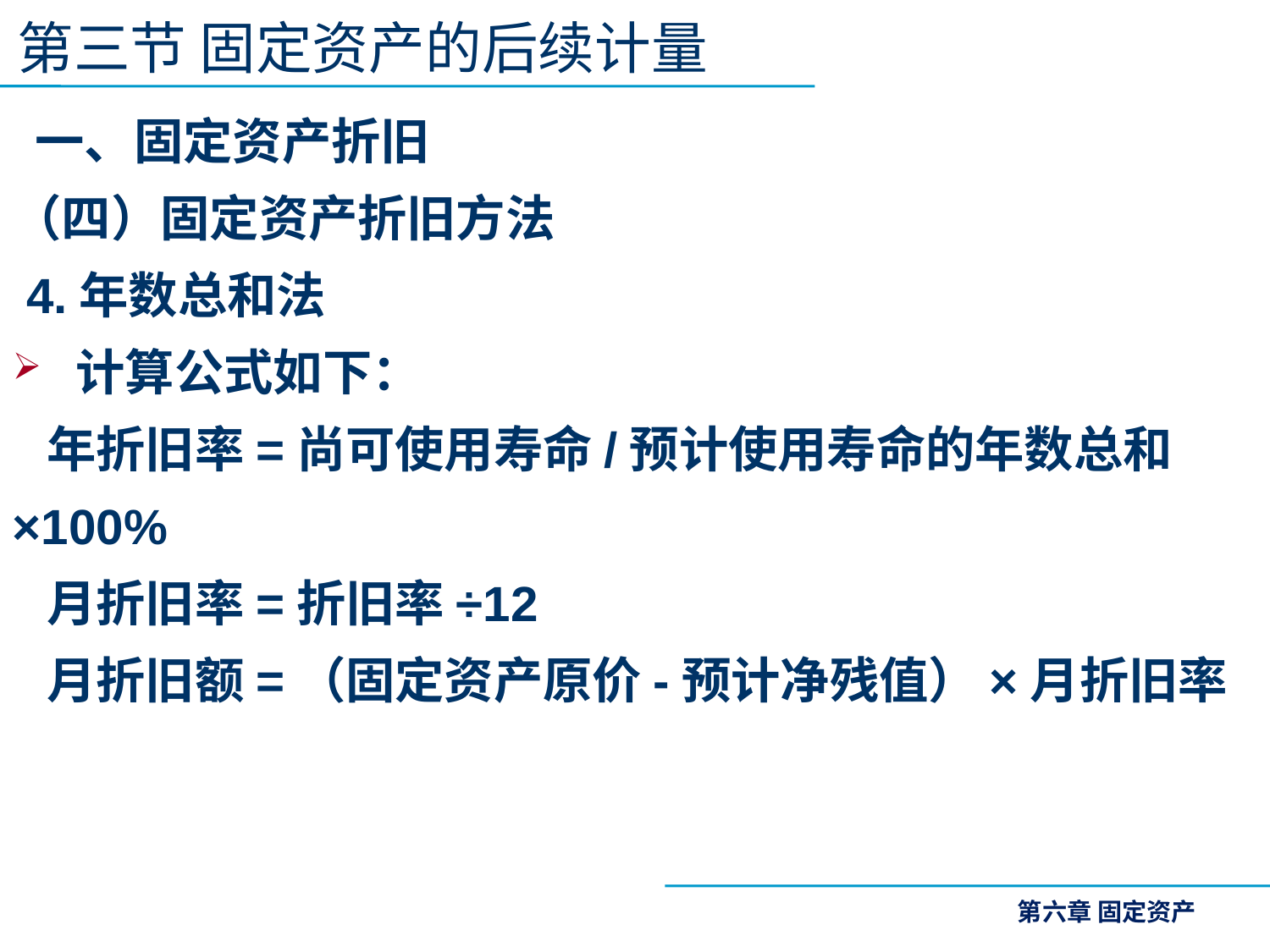

第三节 固定资产的后续计量
 一、固定资产折旧
（四）固定资产折旧方法
 4.年数总和法
计算公式如下：
  年折旧率=尚可使用寿命/预计使用寿命的年数总和×100%
  月折旧率=折旧率÷12
  月折旧额=（固定资产原价-预计净残值）×月折旧率